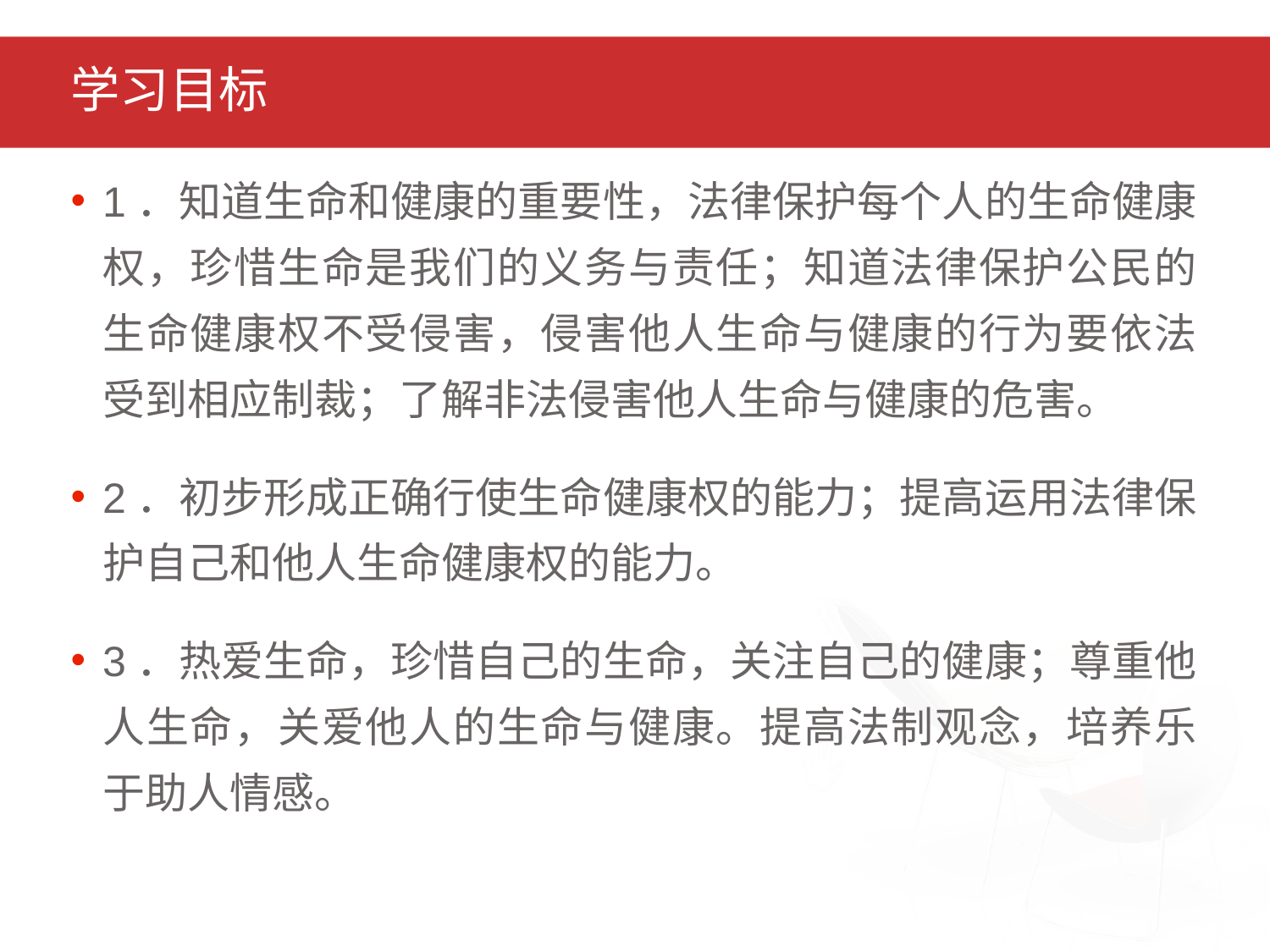

# 学习目标
1．知道生命和健康的重要性，法律保护每个人的生命健康权，珍惜生命是我们的义务与责任；知道法律保护公民的生命健康权不受侵害，侵害他人生命与健康的行为要依法受到相应制裁；了解非法侵害他人生命与健康的危害。
2．初步形成正确行使生命健康权的能力；提高运用法律保护自己和他人生命健康权的能力。
3．热爱生命，珍惜自己的生命，关注自己的健康；尊重他人生命，关爱他人的生命与健康。提高法制观念，培养乐于助人情感。